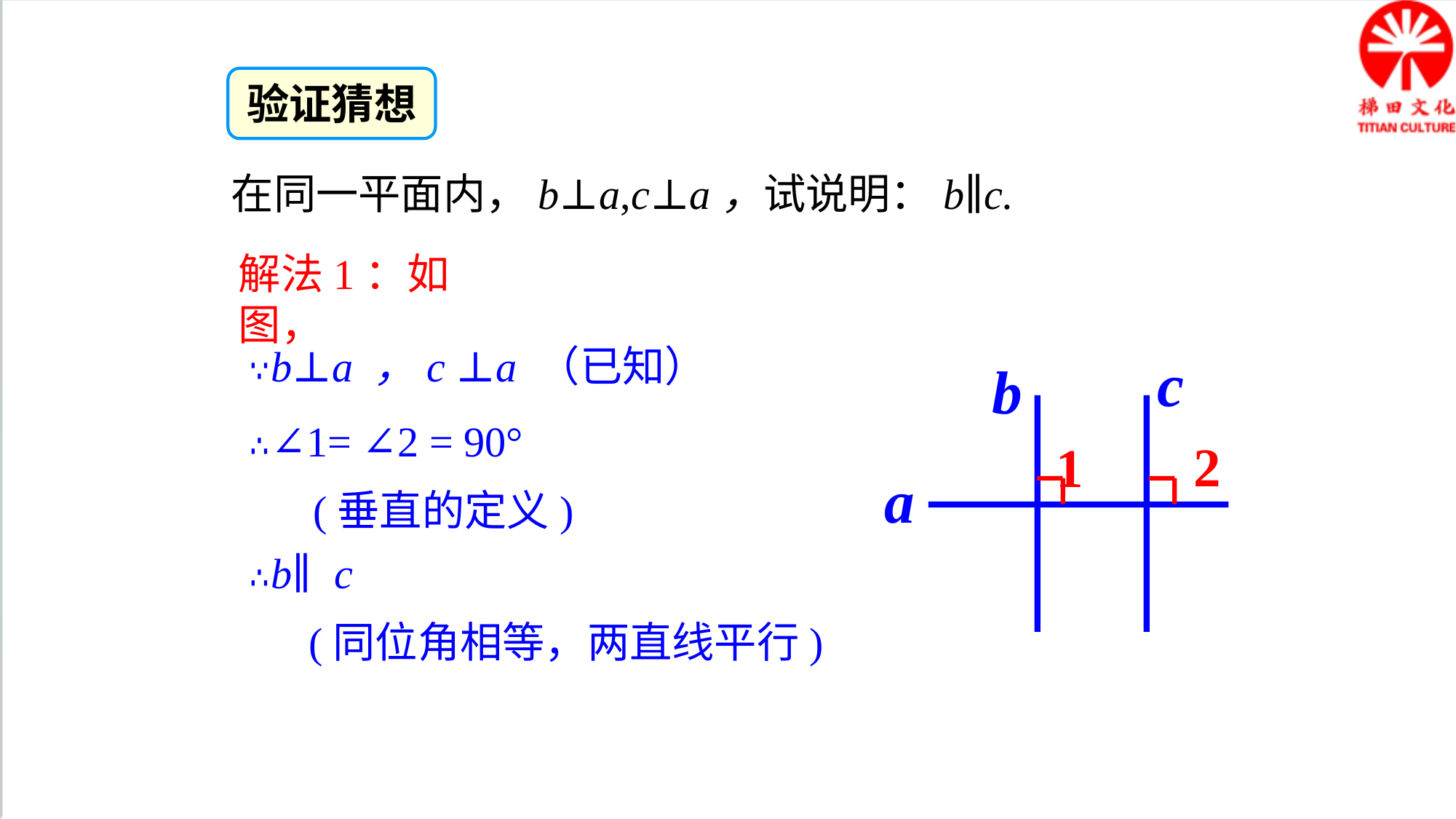

验证猜想
在同一平面内，b⊥a,c⊥a，试说明：b∥c.
解法1：如图，
∵b⊥a ，c ⊥a （已知）
c
b

∴∠1= ∠2 = 90°
2
1
a
(垂直的定义)

∴b∥c
(同位角相等，两直线平行)